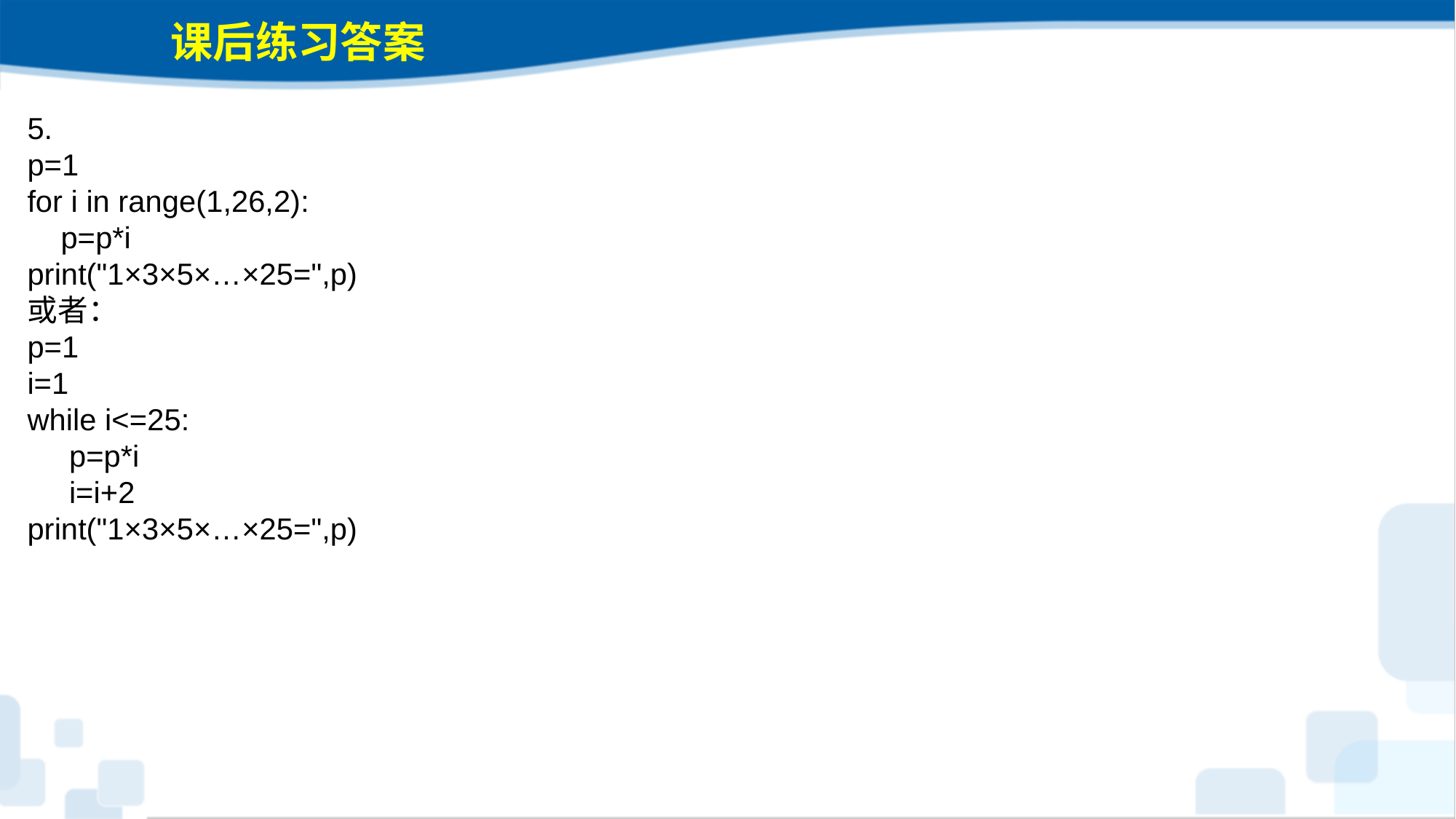

课后练习答案
5.
p=1
for i in range(1,26,2):
    p=p*i
print("1×3×5×…×25=",p)
或者：
p=1
i=1
while i<=25:
     p=p*i
     i=i+2
print("1×3×5×…×25=",p)